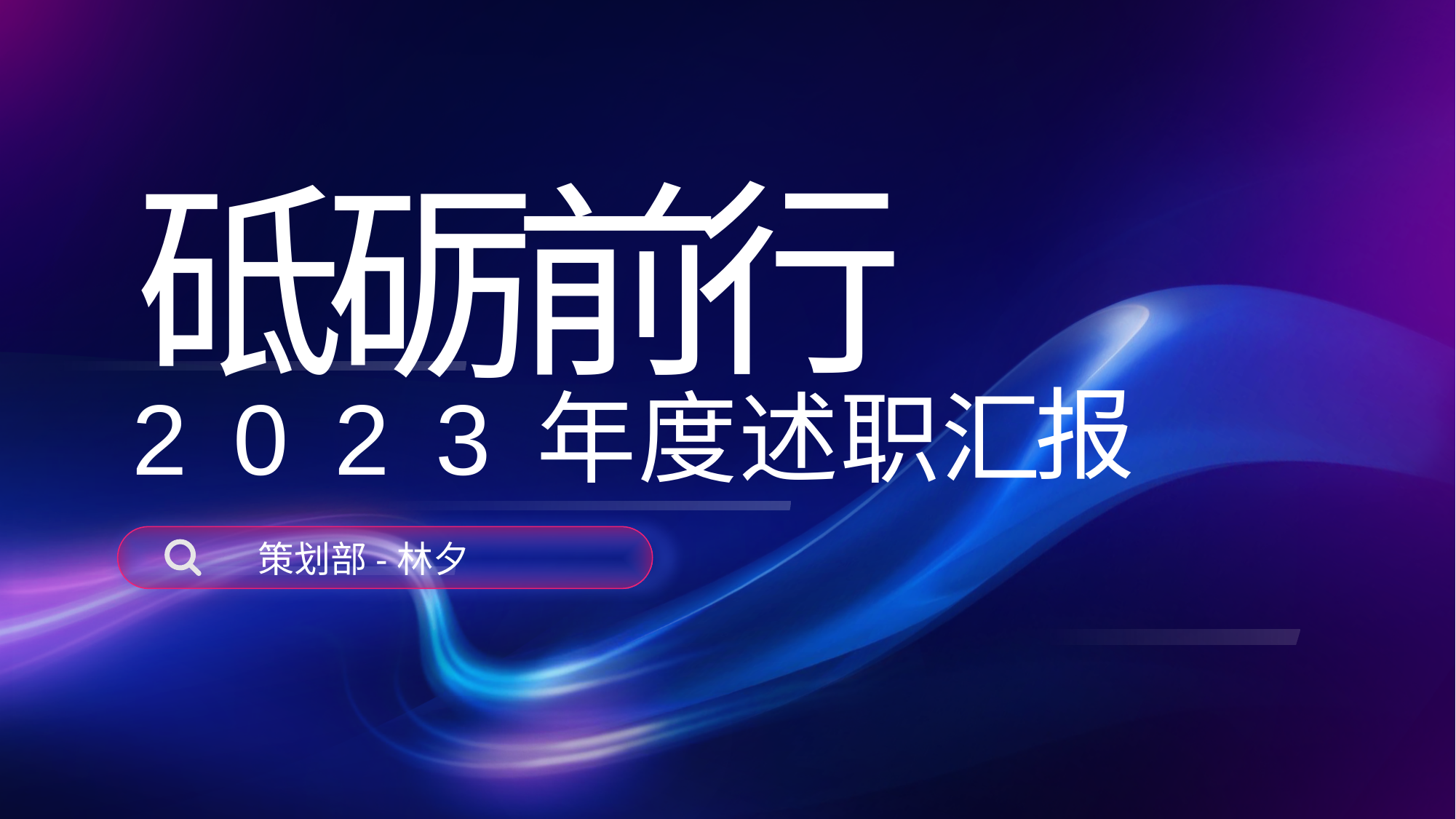

行
砥
前
砺

报
2
0
2
3
年
度
述
职
汇

策划部-林夕